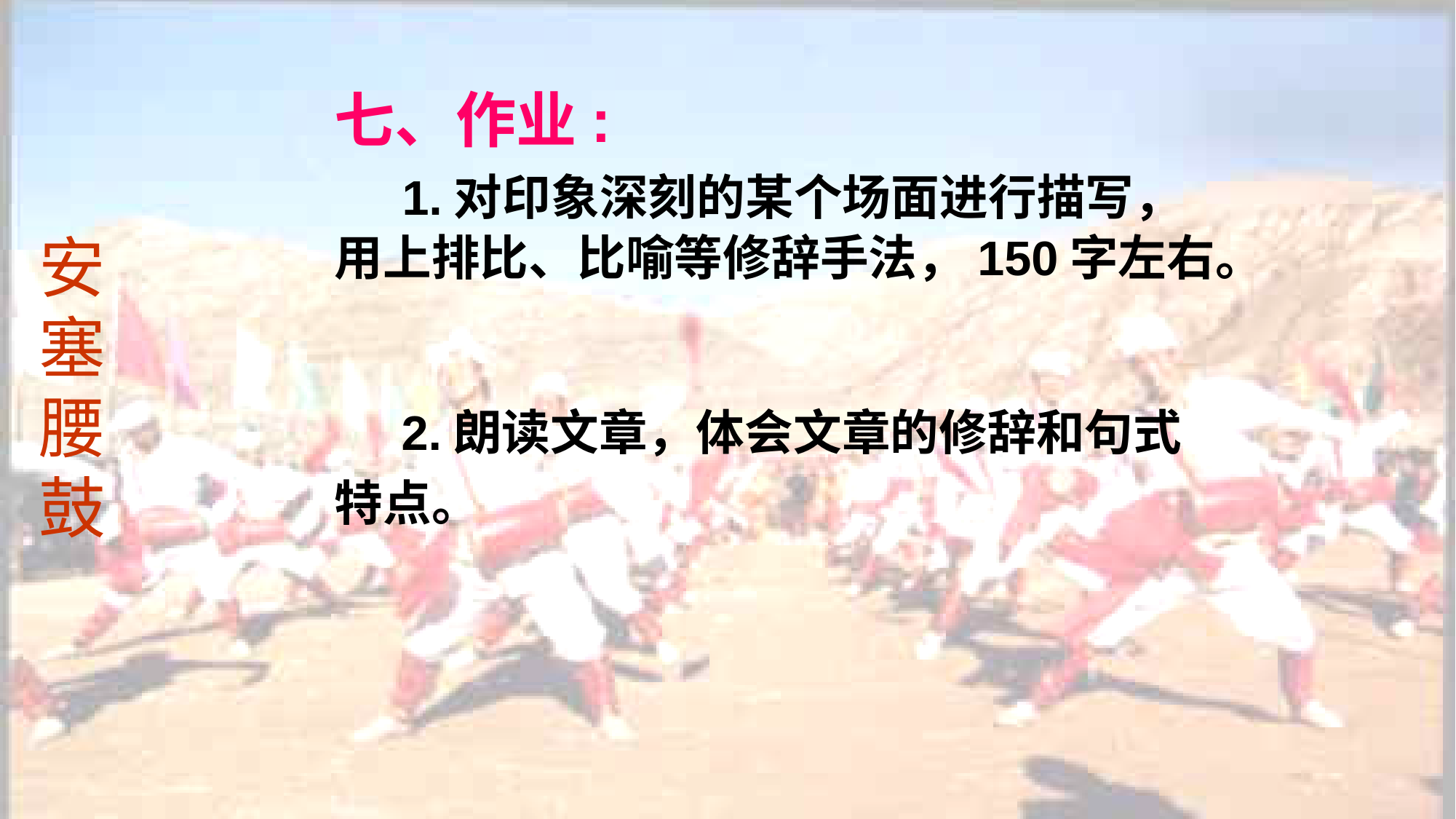

# 七、作业: 1.对印象深刻的某个场面进行描写，用上排比、比喻等修辞手法，150字左右。      2.朗读文章，体会文章的修辞和句式特点。